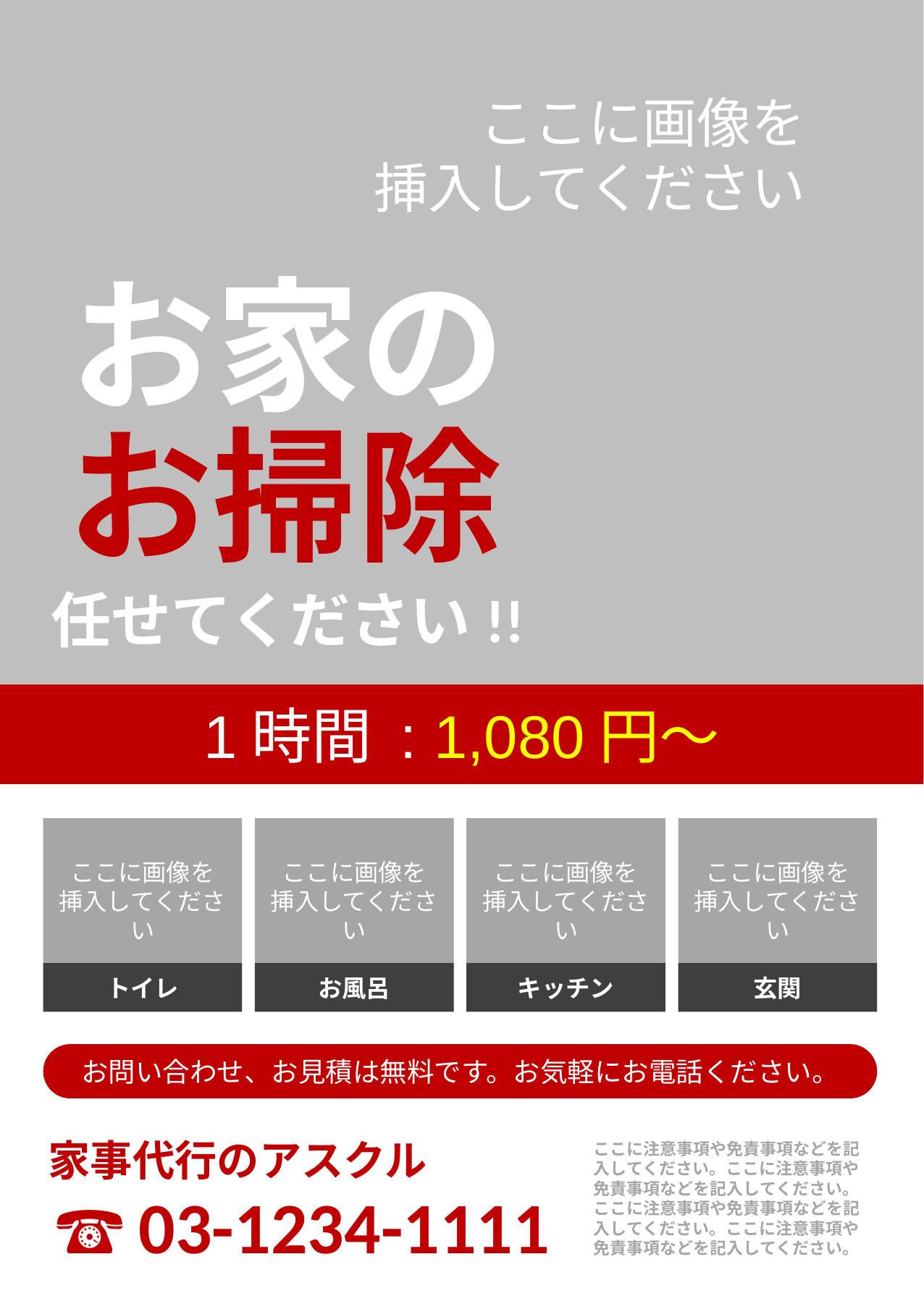

ここに画像を
挿入してください
お家の
お掃除
任せてください!!
1時間 : 1,080円〜
ここに画像を
挿入してください

ここに画像を
挿入してください

ここに画像を
挿入してください

ここに画像を
挿入してください

トイレ
お風呂
キッチン
玄関
お問い合わせ、お見積は無料です。お気軽にお電話ください。
家事代行のアスクル
ここに注意事項や免責事項などを記入してください。ここに注意事項や免責事項などを記入してください。ここに注意事項や免責事項などを記入してください。ここに注意事項や免責事項などを記入してください。
☎ 03-1234-1111